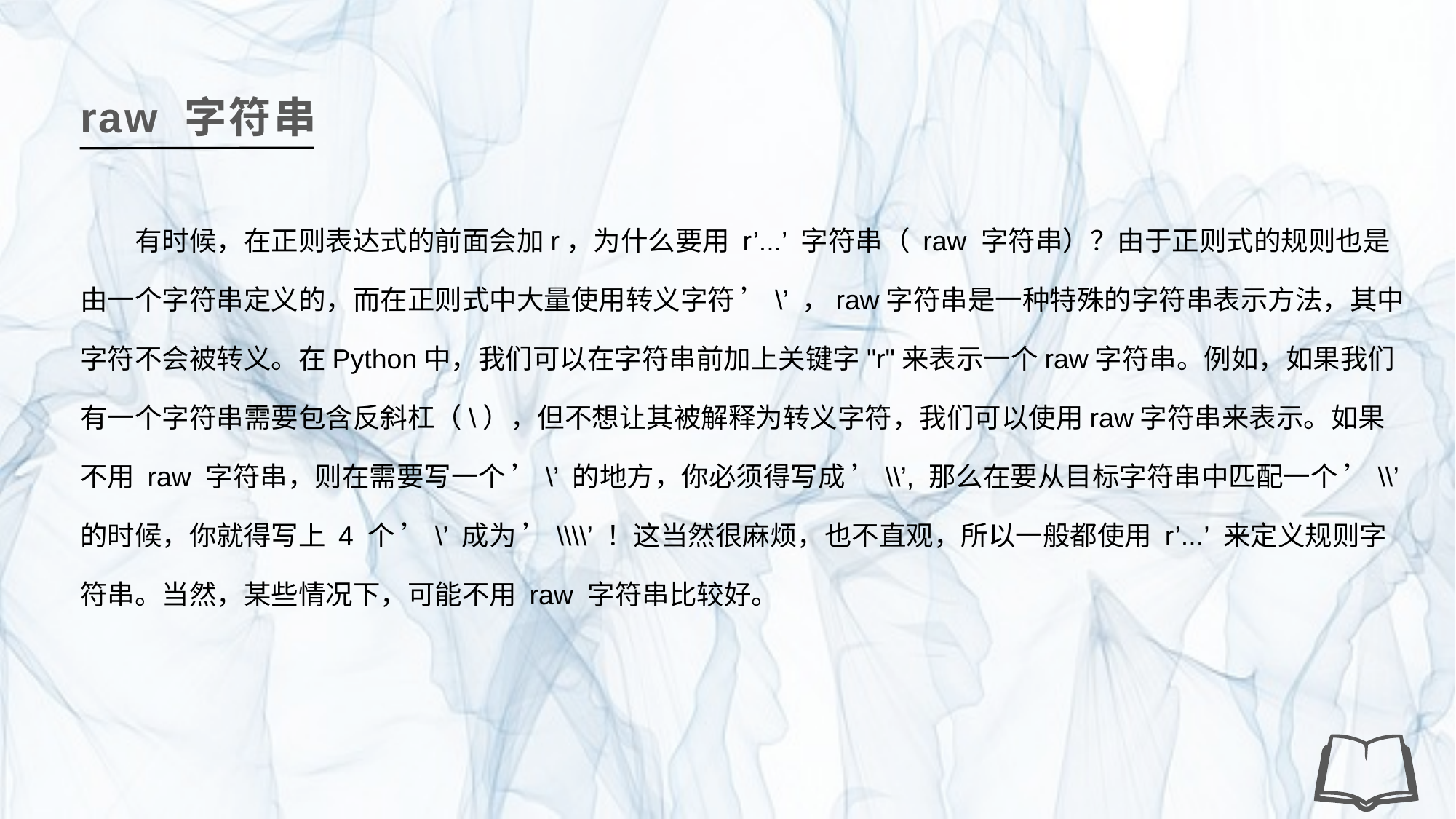

raw 字符串
有时候，在正则表达式的前面会加r，为什么要用 r’...’ 字符串（ raw 字符串）？由于正则式的规则也是由一个字符串定义的，而在正则式中大量使用转义字符 ’\’ ，raw字符串是一种特殊的字符串表示方法，其中字符不会被转义。在Python中，我们可以在字符串前加上关键字"r"来表示一个raw字符串。例如，如果我们有一个字符串需要包含反斜杠（\），但不想让其被解释为转义字符，我们可以使用raw字符串来表示。如果不用 raw 字符串，则在需要写一个 ’\’ 的地方，你必须得写成 ’\\’, 那么在要从目标字符串中匹配一个 ’\\’ 的时候，你就得写上 4 个 ’\’ 成为 ’\\\\’ ！这当然很麻烦，也不直观，所以一般都使用 r’...’ 来定义规则字符串。当然，某些情况下，可能不用 raw 字符串比较好。

63